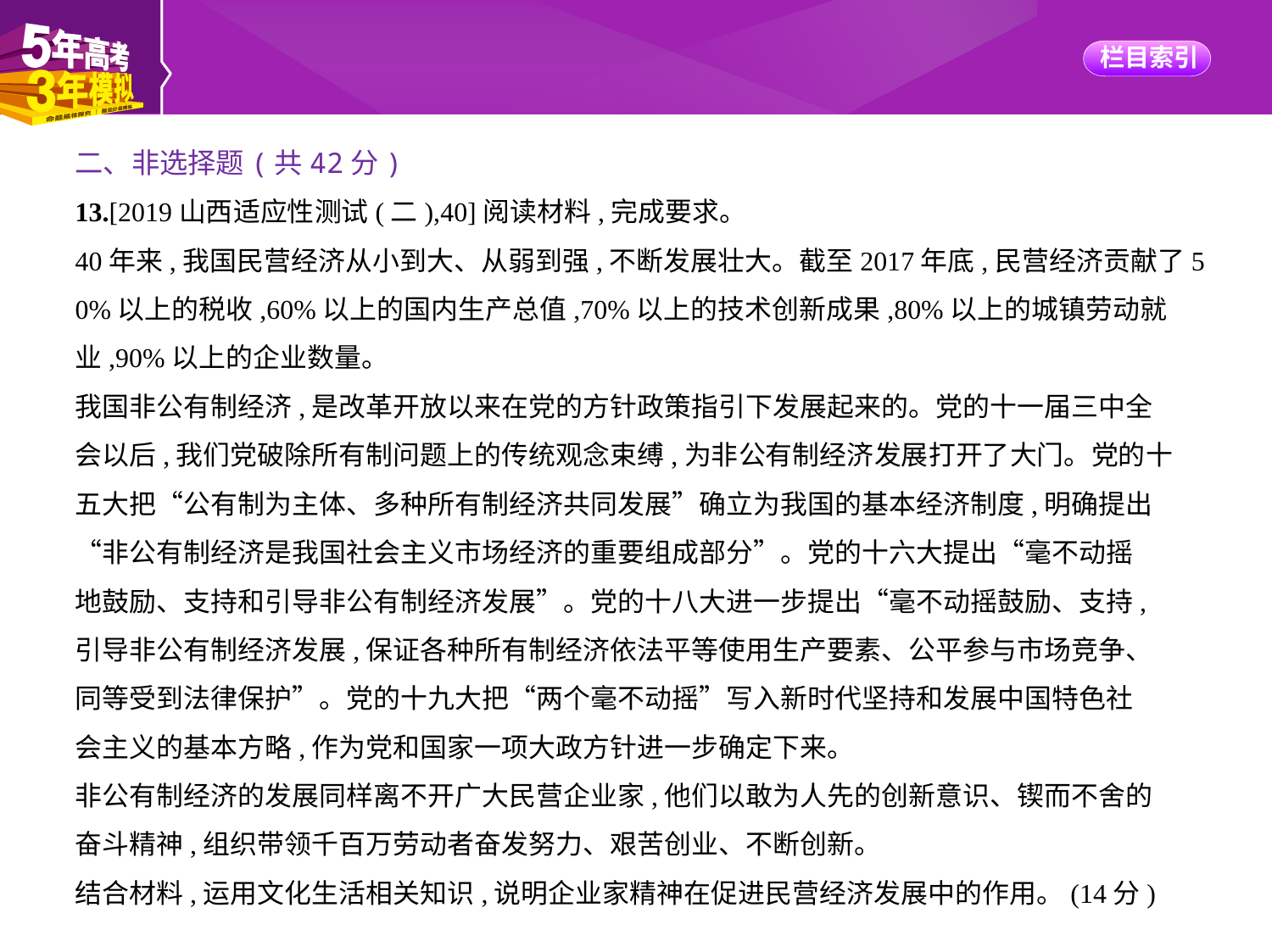

二、非选择题(共42分)
13.[2019山西适应性测试(二),40]阅读材料,完成要求。
40年来,我国民营经济从小到大、从弱到强,不断发展壮大。截至2017年底,民营经济贡献了5
0%以上的税收,60%以上的国内生产总值,70%以上的技术创新成果,80%以上的城镇劳动就
业,90%以上的企业数量。
我国非公有制经济,是改革开放以来在党的方针政策指引下发展起来的。党的十一届三中全
会以后,我们党破除所有制问题上的传统观念束缚,为非公有制经济发展打开了大门。党的十
五大把“公有制为主体、多种所有制经济共同发展”确立为我国的基本经济制度,明确提出
“非公有制经济是我国社会主义市场经济的重要组成部分”。党的十六大提出“毫不动摇
地鼓励、支持和引导非公有制经济发展”。党的十八大进一步提出“毫不动摇鼓励、支持,
引导非公有制经济发展,保证各种所有制经济依法平等使用生产要素、公平参与市场竞争、
同等受到法律保护”。党的十九大把“两个毫不动摇”写入新时代坚持和发展中国特色社
会主义的基本方略,作为党和国家一项大政方针进一步确定下来。
非公有制经济的发展同样离不开广大民营企业家,他们以敢为人先的创新意识、锲而不舍的
奋斗精神,组织带领千百万劳动者奋发努力、艰苦创业、不断创新。
结合材料,运用文化生活相关知识,说明企业家精神在促进民营经济发展中的作用。(14分)